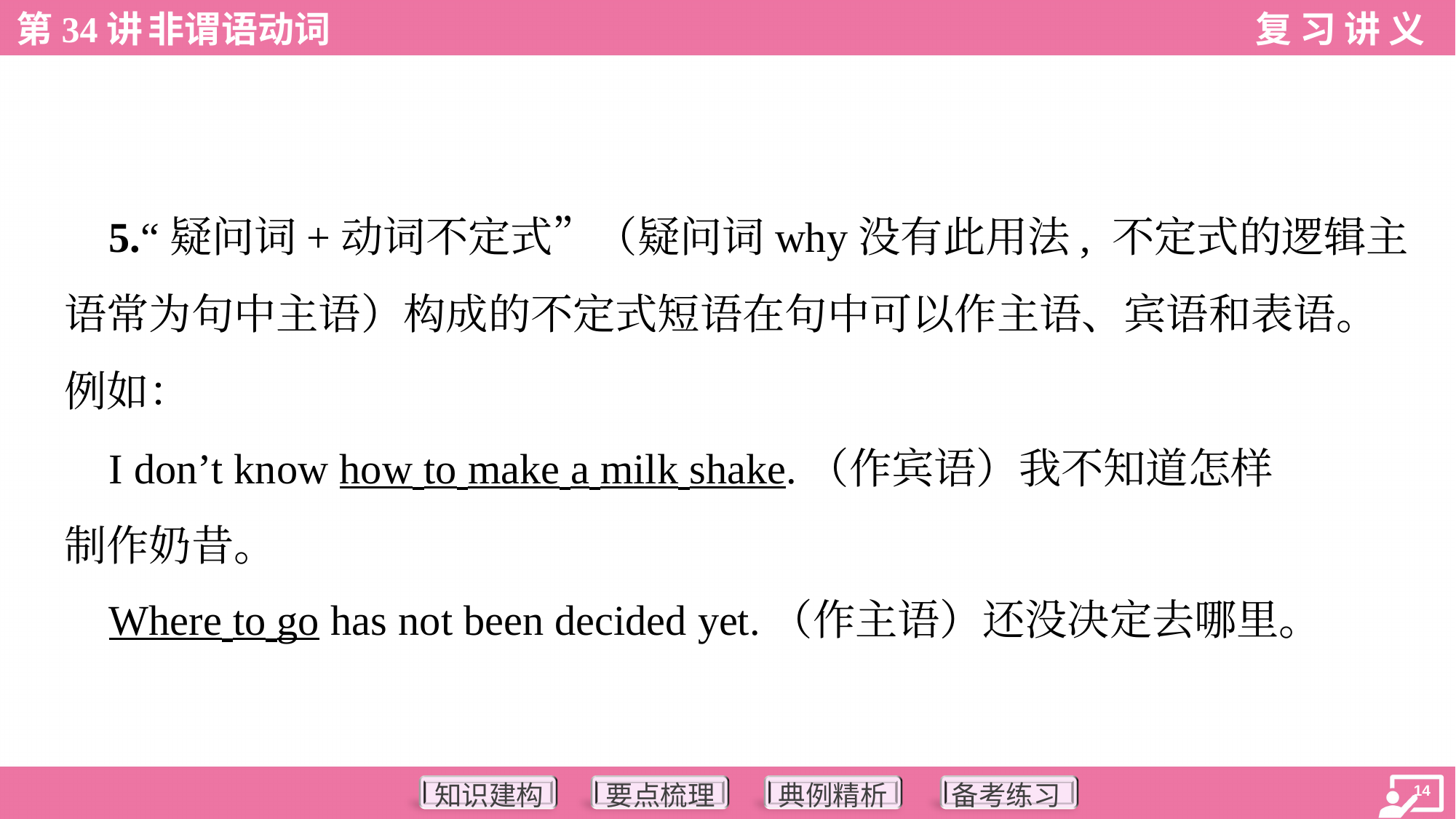

5.“疑问词+动词不定式”（疑问词why没有此用法, 不定式的逻辑主
语常为句中主语）构成的不定式短语在句中可以作主语、宾语和表语。
例如：
    I don’t know how to make a milk shake.（作宾语）我不知道怎样
制作奶昔。
    Where to go has not been decided yet.（作主语）还没决定去哪里。